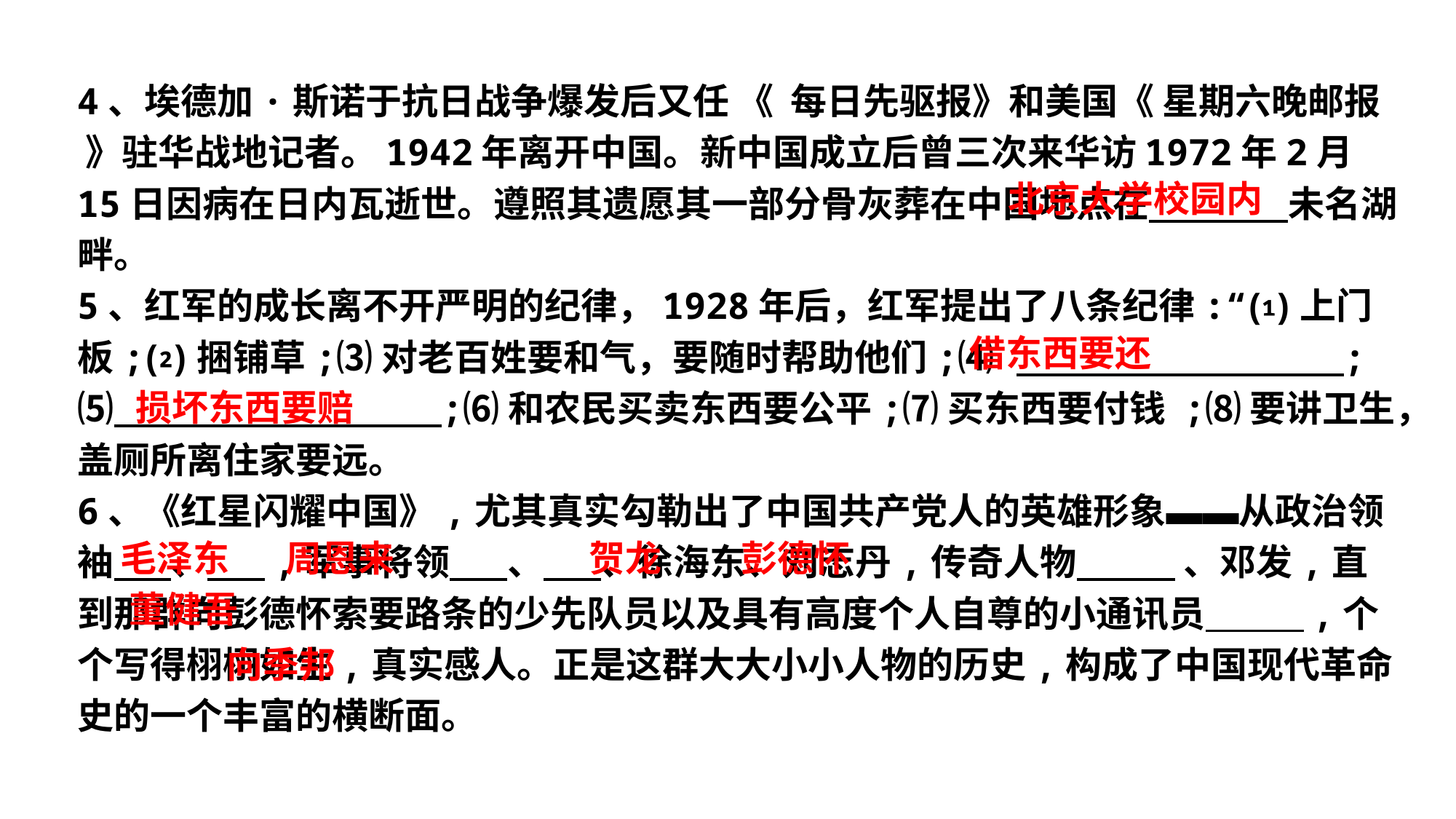

4、埃德加·斯诺于抗日战争爆发后又任 《  每日先驱报》和美国《 星期六晚邮报 》驻华战地记者。1942年离开中国。新中国成立后曾三次来华访1972年2月15日因病在日内瓦逝世。遵照其遗愿其一部分骨灰葬在中国地点在                 未名湖畔。
5、红军的成长离不开严明的纪律，1928年后，红军提出了八条纪律:“⑴上门板;⑵捆铺草;⑶对老百姓要和气，要随时帮助他们;⑷                ;
⑸               ;⑹和农民买卖东西要公平;⑺买东西要付钱 ;⑻要讲卫生，盖厕所离住家要远。
6、《红星闪耀中国》,尤其真实勾勒出了中国共产党人的英雄形象▬▬从政治领袖       、       ,军事将领       、       、徐海东、刘志丹,传奇人物             、邓发,直到那群向彭德怀索要路条的少先队员以及具有高度个人自尊的小通讯员            ,个个写得栩栩如生,真实感人。正是这群大大小小人物的历史,构成了中国现代革命史的一个丰富的横断面。
北京大学校园内
借东西要还
损坏东西要赔
毛泽东
周恩来
贺龙
彭德怀
 董健吾
向季邦